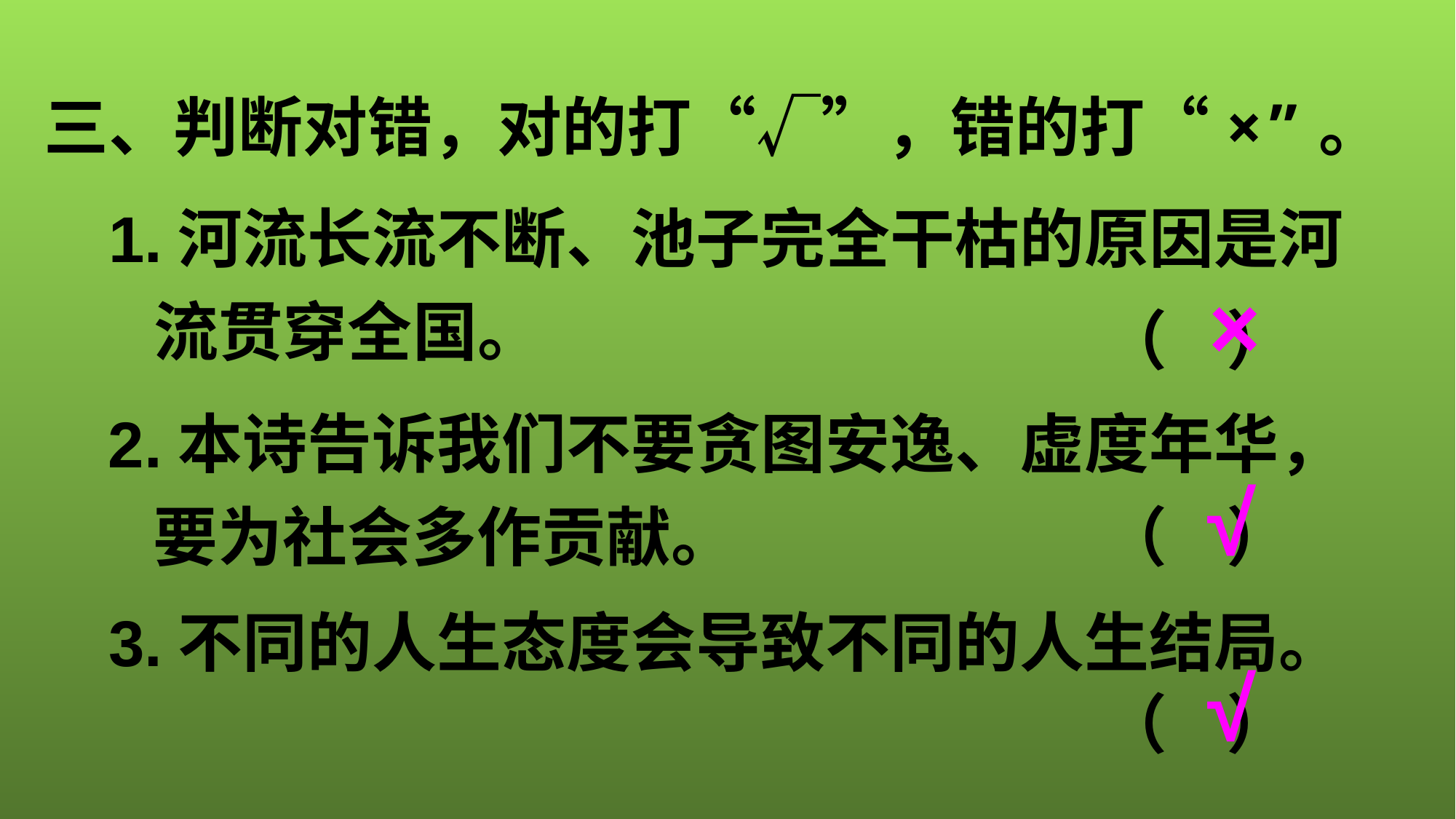

三、判断对错，对的打“√”，错的打“×”。
1.河流长流不断、池子完全干枯的原因是河
  流贯穿全国。
×
（    ）
2.本诗告诉我们不要贪图安逸、虚度年华，
  要为社会多作贡献。
√
（    ）
3.不同的人生态度会导致不同的人生结局。
√
（    ）